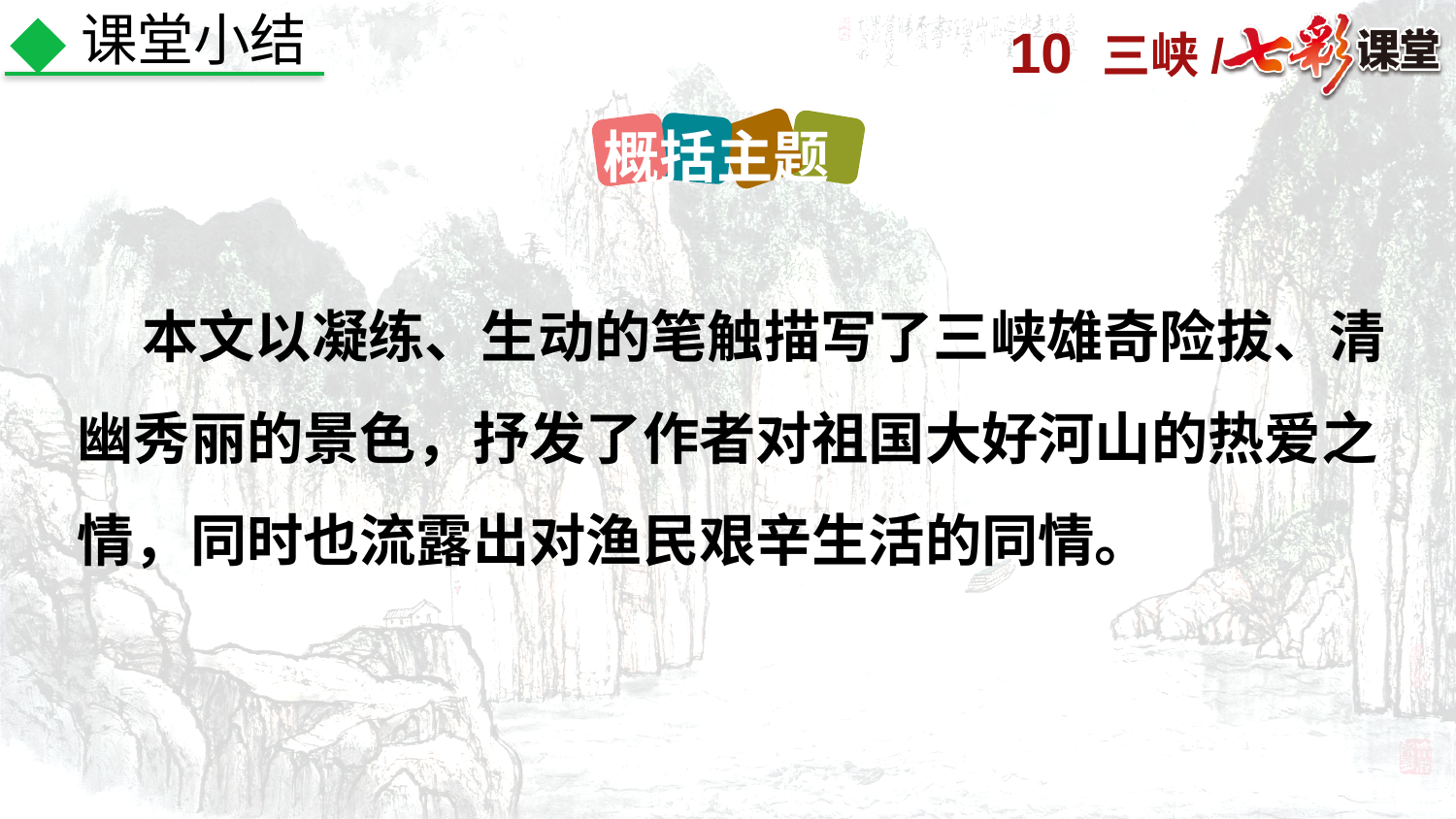

课堂小结

概括主题

    本文以凝练、生动的笔触描写了三峡雄奇险拔、清幽秀丽的景色，抒发了作者对祖国大好河山的热爱之情，同时也流露出对渔民艰辛生活的同情。